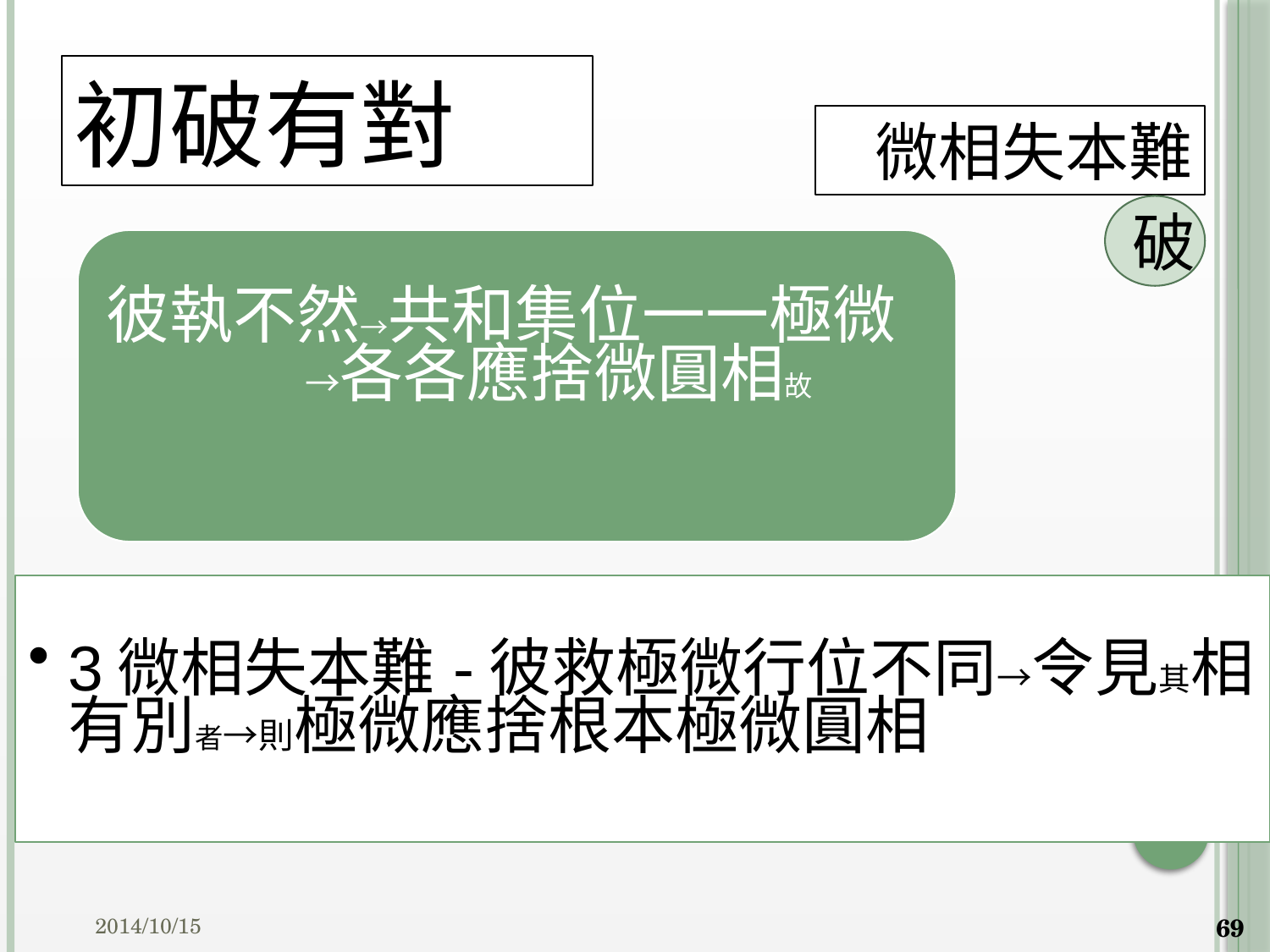

# 初破有對
微相失本難
彼執不然→共和集位一一極微                 →各各應捨微圓相故
3微相失本難-彼救極微行位不同→令見其相有別者→則極微應捨根本極微圓相
破
69
2014/10/15